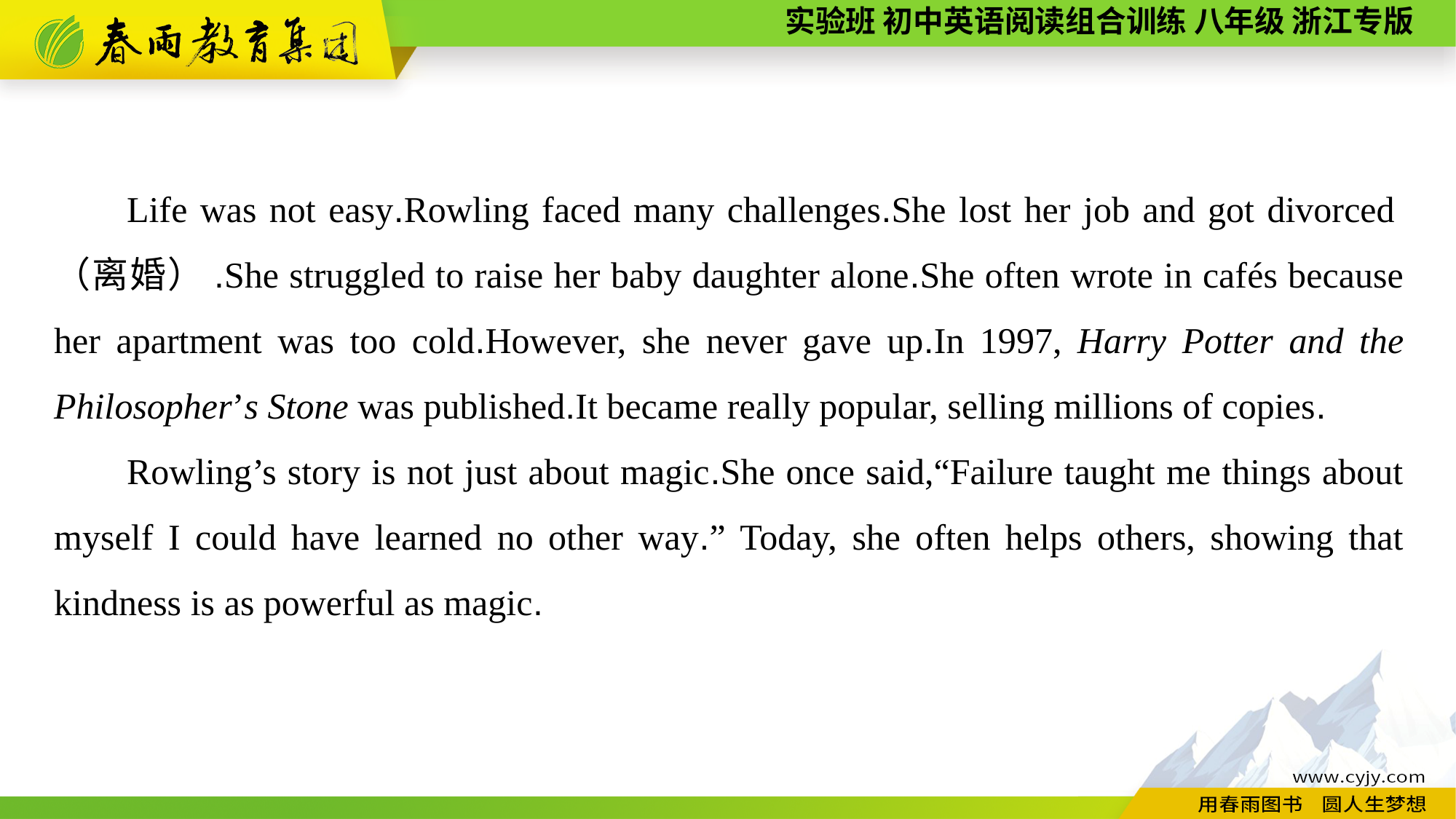

Life was not easy.Rowling faced many challenges.She lost her job and got divorced（离婚）.She struggled to raise her baby daughter alone.She often wrote in cafés because her apartment was too cold.However, she never gave up.In 1997, Harry Potter and the Philosopher’s Stone was published.It became really popular, selling millions of copies.
Rowling’s story is not just about magic.She once said,“Failure taught me things about myself I could have learned no other way.” Today, she often helps others, showing that kindness is as powerful as magic.